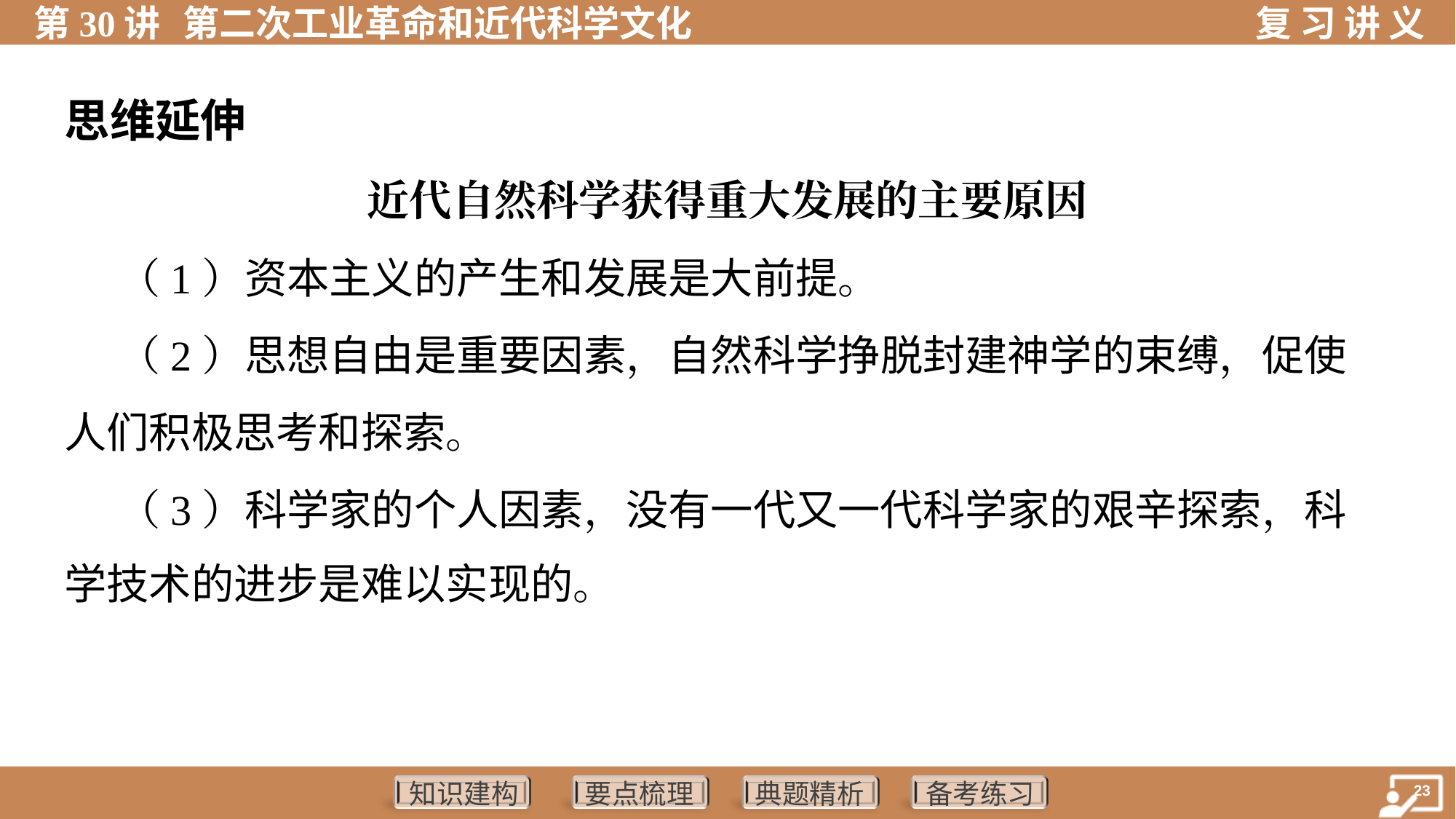

思维延伸
近代自然科学获得重大发展的主要原因
    （1）资本主义的产生和发展是大前提。
    （2）思想自由是重要因素，自然科学挣脱封建神学的束缚，促使
人们积极思考和探索。
    （3）科学家的个人因素，没有一代又一代科学家的艰辛探索，科
学技术的进步是难以实现的。